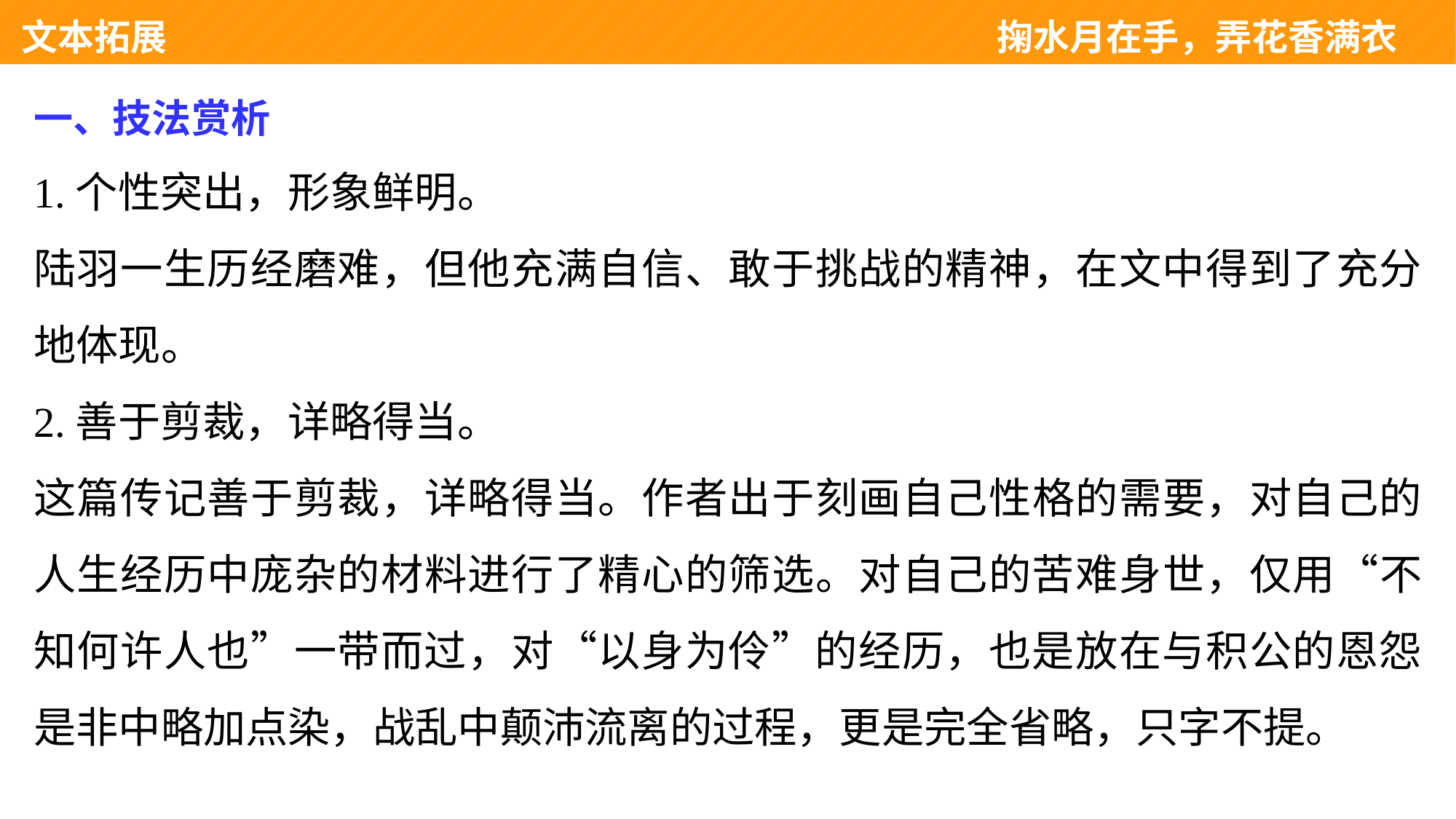

文本拓展        　　　　　　　　　　　　　　　　　　　　　掬水月在手，弄花香满衣
一、技法赏析
1.个性突出，形象鲜明。
陆羽一生历经磨难，但他充满自信、敢于挑战的精神，在文中得到了充分地体现。
2.善于剪裁，详略得当。
这篇传记善于剪裁，详略得当。作者出于刻画自己性格的需要，对自己的人生经历中庞杂的材料进行了精心的筛选。对自己的苦难身世，仅用“不知何许人也”一带而过，对“以身为伶”的经历，也是放在与积公的恩怨是非中略加点染，战乱中颠沛流离的过程，更是完全省略，只字不提。